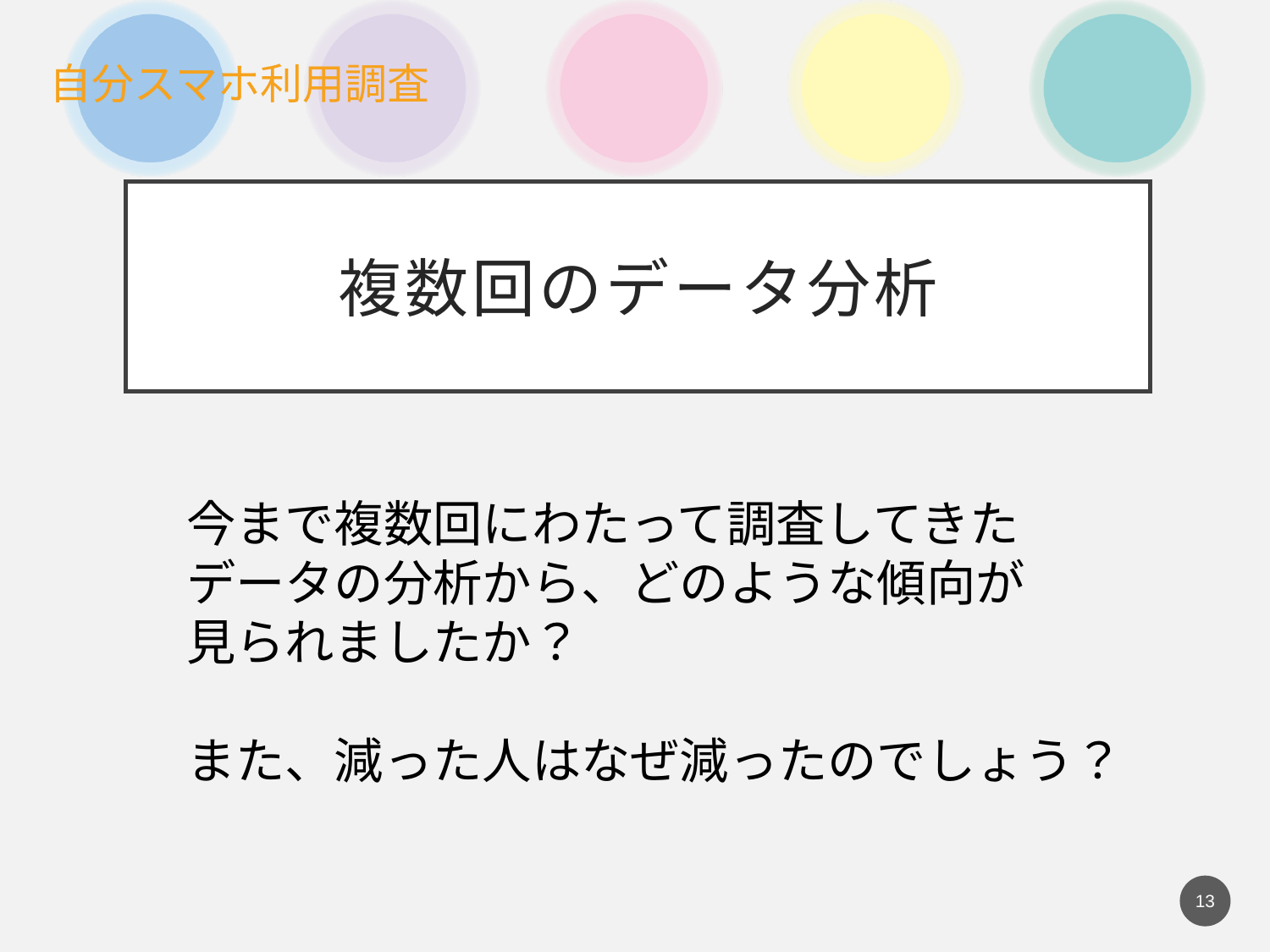

複数回のデータ分析
今まで複数回にわたって調査してきた
データの分析から、どのような傾向が
見られましたか？

また、減った人はなぜ減ったのでしょう？
13